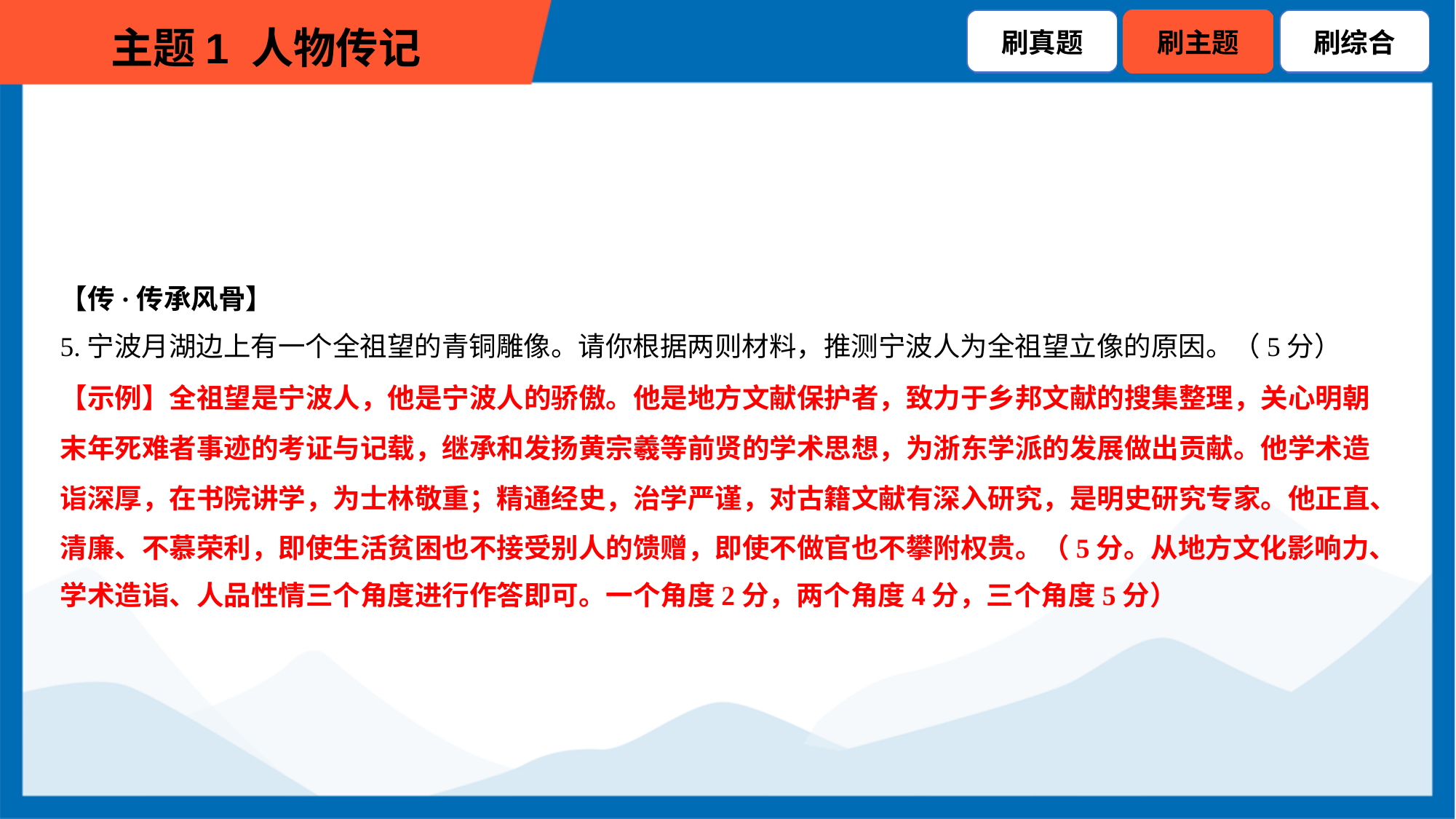

【传·传承风骨】
5.宁波月湖边上有一个全祖望的青铜雕像。请你根据两则材料，推测宁波人为全祖望立像的原因。（5分）
【示例】全祖望是宁波人，他是宁波人的骄傲。他是地方文献保护者，致力于乡邦文献的搜集整理，关心明朝
末年死难者事迹的考证与记载，继承和发扬黄宗羲等前贤的学术思想，为浙东学派的发展做出贡献。他学术造
诣深厚，在书院讲学，为士林敬重；精通经史，治学严谨，对古籍文献有深入研究，是明史研究专家。他正直、
清廉、不慕荣利，即使生活贫困也不接受别人的馈赠，即使不做官也不攀附权贵。（5分。从地方文化影响力、
学术造诣、人品性情三个角度进行作答即可。一个角度2分，两个角度4分，三个角度5分）